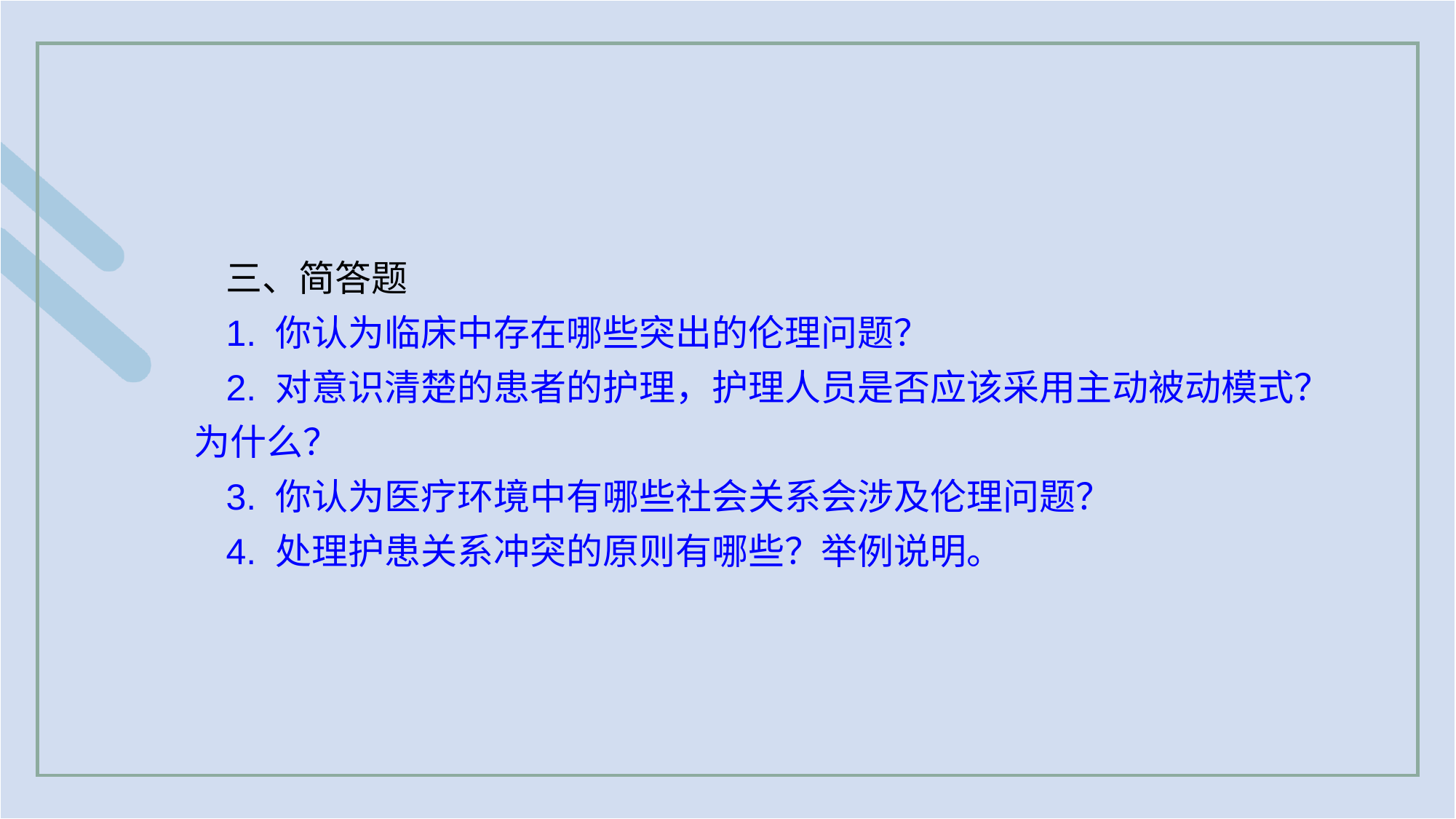

三、简答题
1. 你认为临床中存在哪些突出的伦理问题？
2. 对意识清楚的患者的护理，护理人员是否应该采用主动被动模式？为什么？
3. 你认为医疗环境中有哪些社会关系会涉及伦理问题？
4. 处理护患关系冲突的原则有哪些？举例说明。